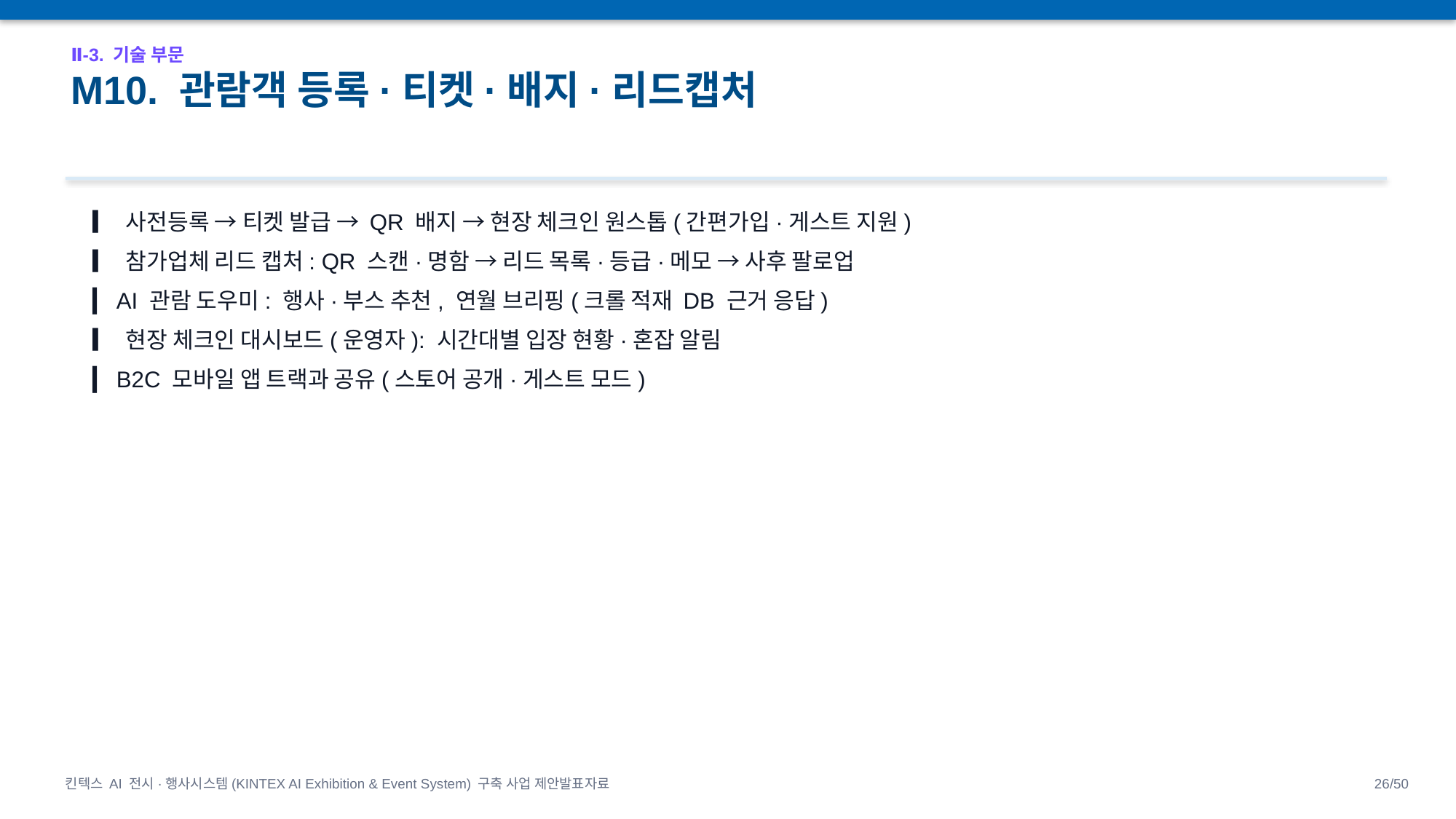

Ⅱ-3. 기술 부문
M10. 관람객 등록·티켓·배지·리드캡처

▎ 사전등록 → 티켓 발급 → QR 배지 → 현장 체크인 원스톱(간편가입·게스트 지원)
▎ 참가업체 리드 캡처: QR 스캔·명함 → 리드 목록·등급·메모 → 사후 팔로업
▎ AI 관람 도우미: 행사·부스 추천, 연월 브리핑(크롤 적재 DB 근거 응답)
▎ 현장 체크인 대시보드(운영자): 시간대별 입장 현황·혼잡 알림
▎ B2C 모바일 앱 트랙과 공유(스토어 공개·게스트 모드)
킨텍스 AI 전시·행사시스템(KINTEX AI Exhibition & Event System) 구축 사업 제안발표자료
26/50